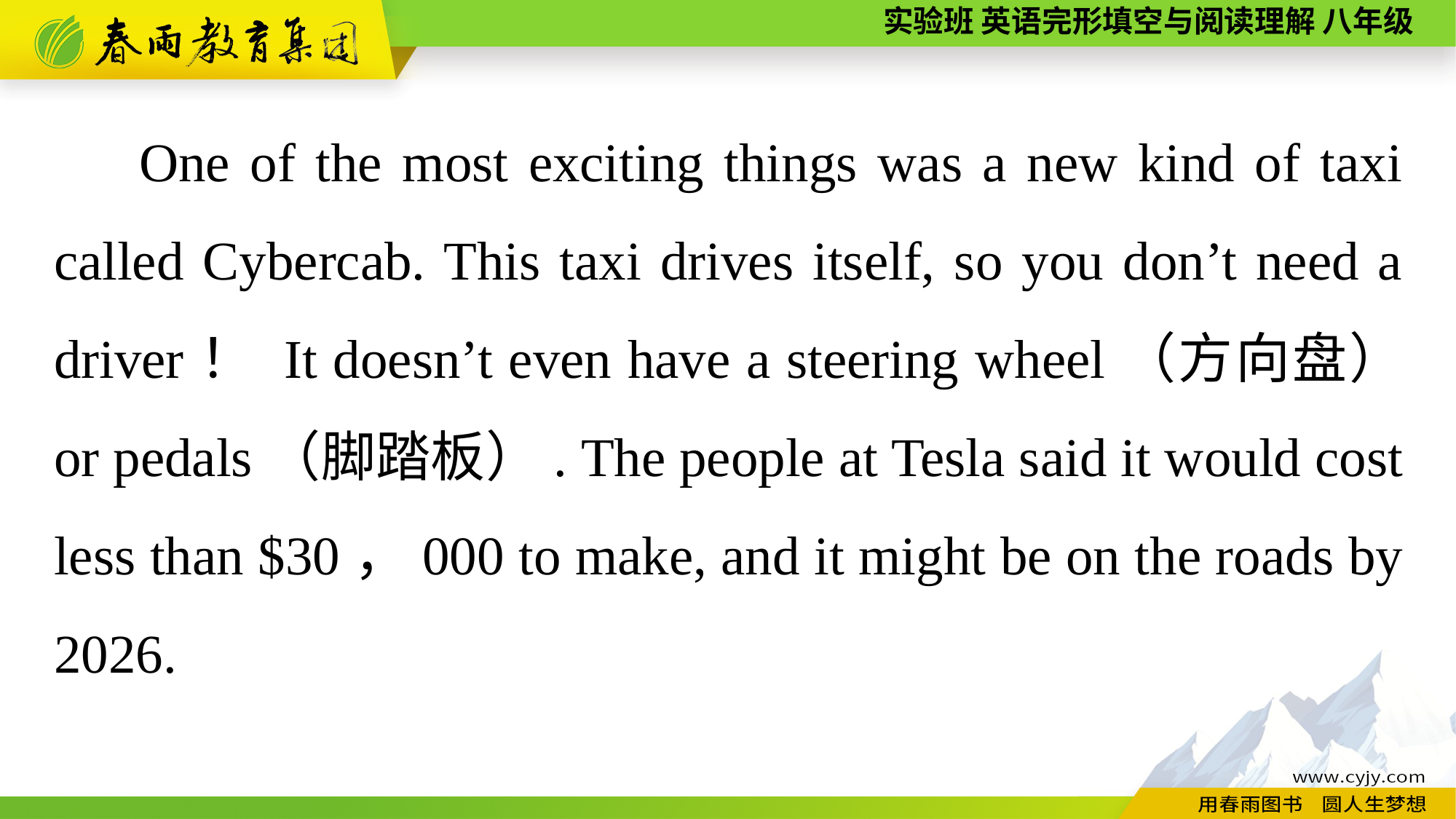

One of the most exciting things was a new kind of taxi called Cybercab. This taxi drives itself, so you don’t need a driver！ It doesn’t even have a steering wheel（方向盘） or pedals（脚踏板）. The people at Tesla said it would cost less than $30，000 to make, and it might be on the roads by 2026.